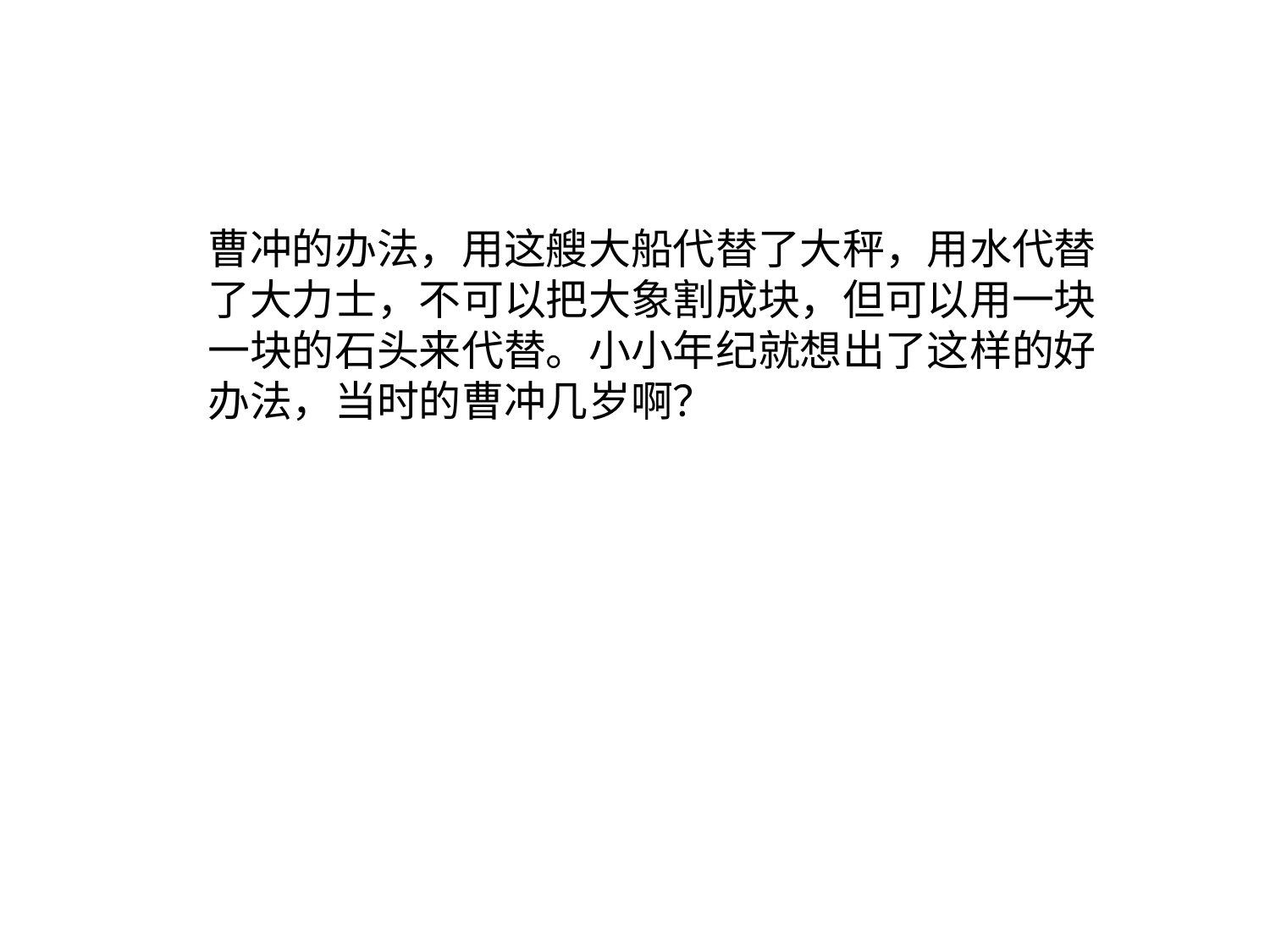

曹冲的办法，用这艘大船代替了大秤，用水代替了大力士，不可以把大象割成块，但可以用一块一块的石头来代替。小小年纪就想出了这样的好办法，当时的曹冲几岁啊？